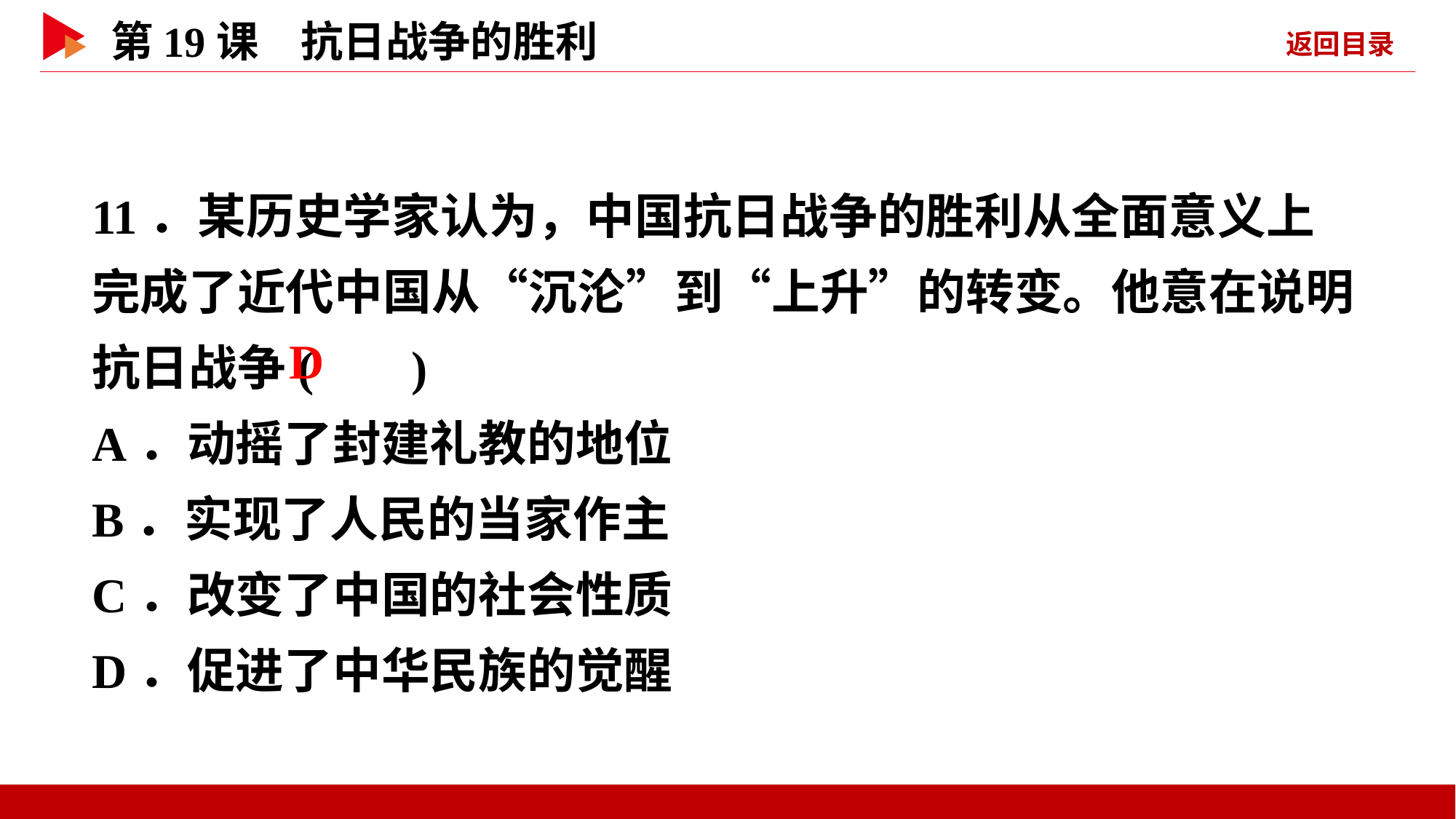

11．某历史学家认为，中国抗日战争的胜利从全面意义上完成了近代中国从“沉沦”到“上升”的转变。他意在说明抗日战争(        )
A．动摇了封建礼教的地位
B．实现了人民的当家作主
C．改变了中国的社会性质
D．促进了中华民族的觉醒
   D